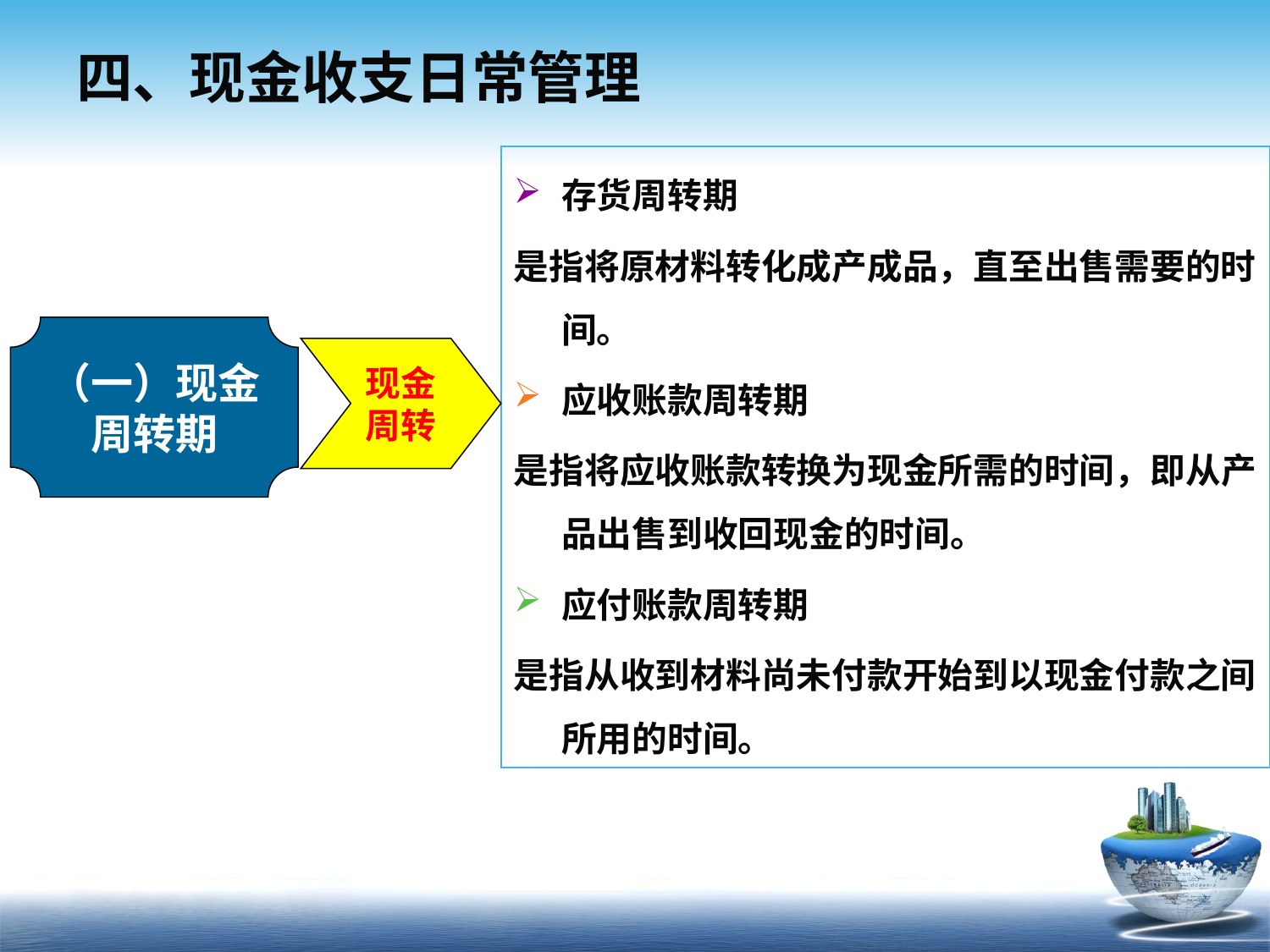

# 四、现金收支日常管理
存货周转期
是指将原材料转化成产成品，直至出售需要的时间。
应收账款周转期
是指将应收账款转换为现金所需的时间，即从产品出售到收回现金的时间。
应付账款周转期
是指从收到材料尚未付款开始到以现金付款之间所用的时间。

（一）现金
周转期
现金
周转